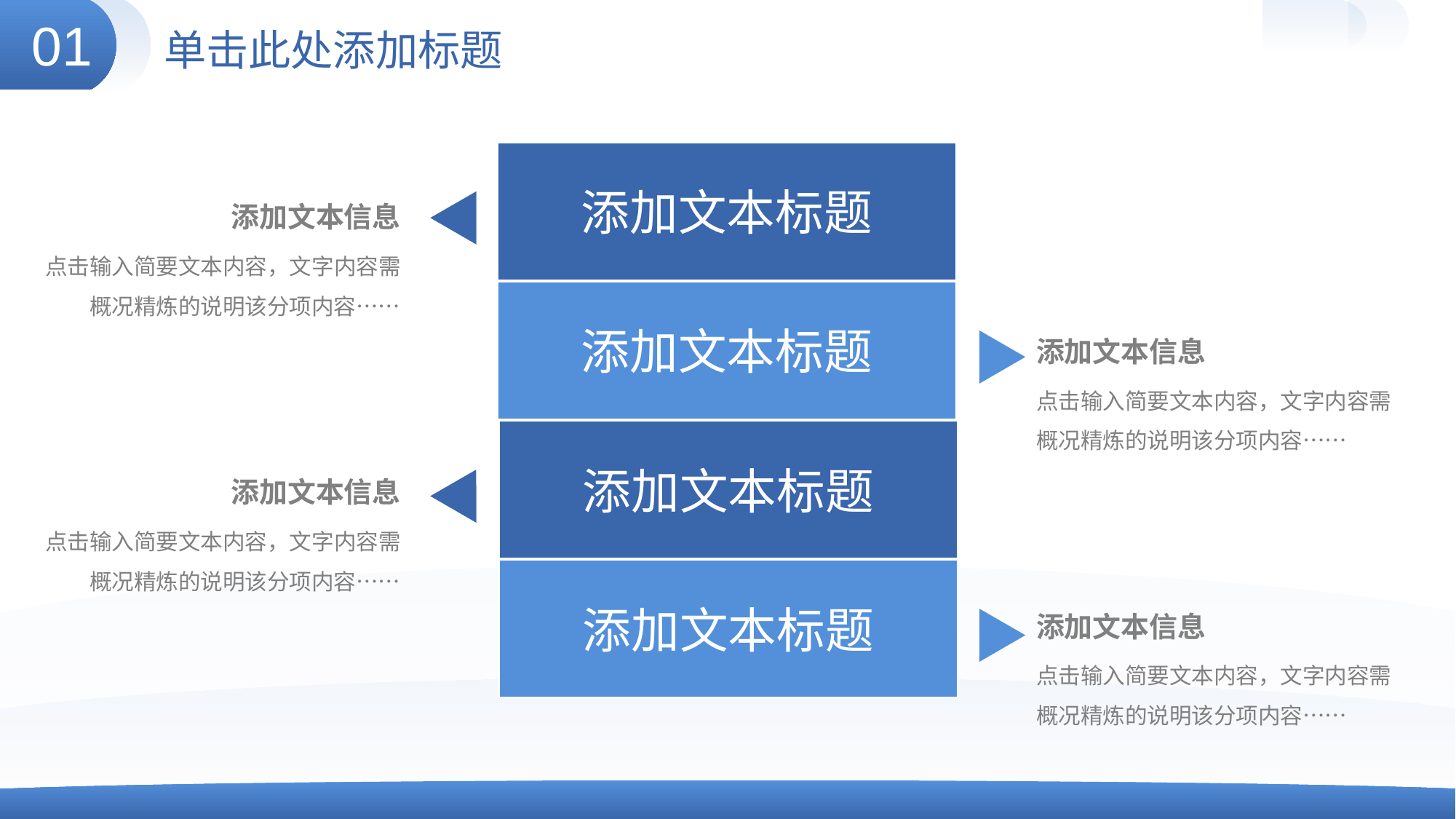

01
# 单击此处添加标题
添加文本标题

添加文本信息
点击输入简要文本内容，文字内容需概况精炼的说明该分项内容……
添加文本标题

添加文本信息
点击输入简要文本内容，文字内容需概况精炼的说明该分项内容……
添加文本标题

添加文本信息
点击输入简要文本内容，文字内容需概况精炼的说明该分项内容……
添加文本标题
添加文本信息
点击输入简要文本内容，文字内容需概况精炼的说明该分项内容……